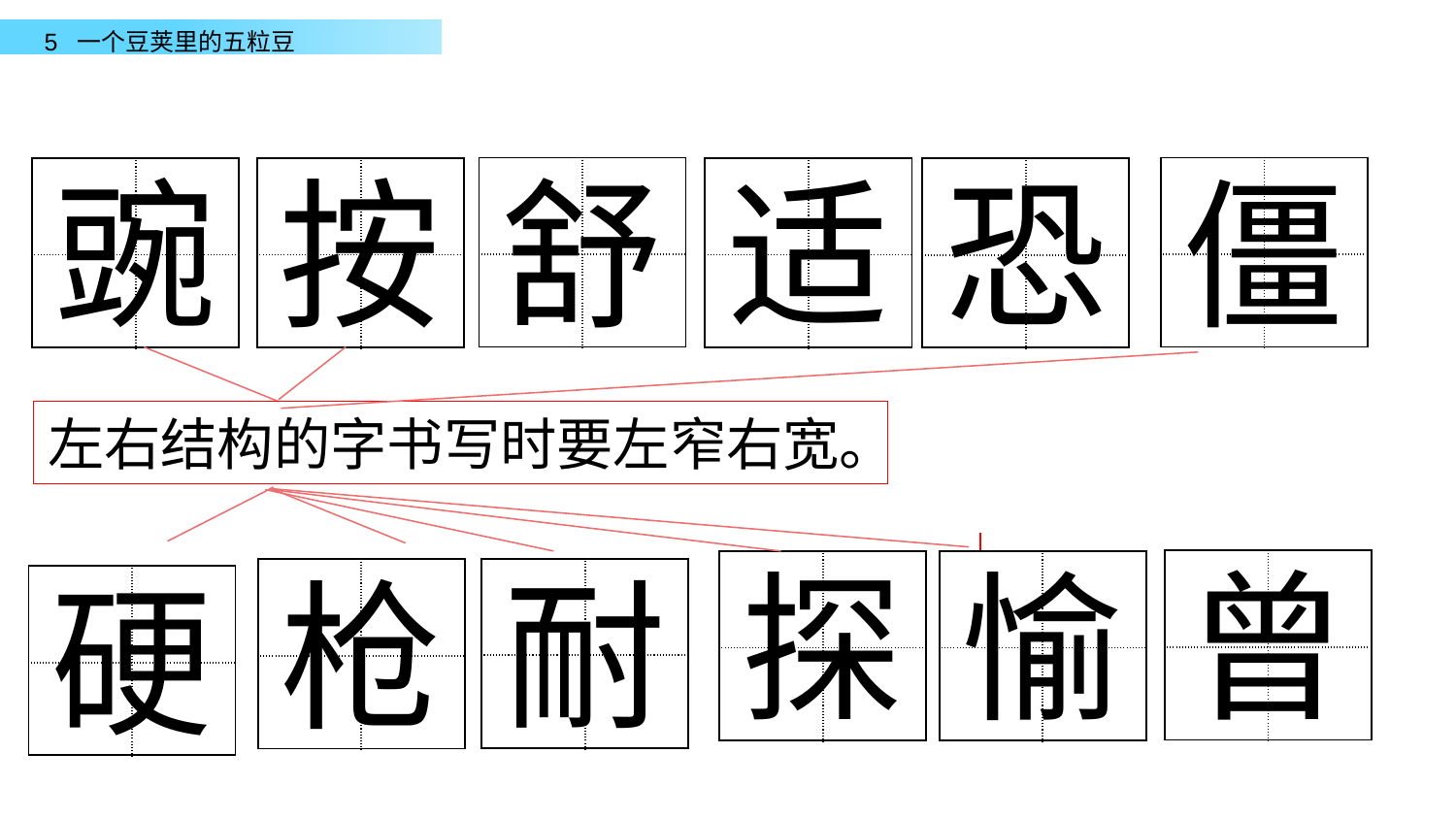

舒
僵
豌
按
适
恐
|  |  |
| --- | --- |
|  |  |
|  |  |
| --- | --- |
|  |  |
|  |  |
| --- | --- |
|  |  |
|  |  |
| --- | --- |
|  |  |
|  |  |
| --- | --- |
|  |  |
|  |  |
| --- | --- |
|  |  |
左右结构的字书写时要左窄右宽。
曾
探
愉
耐
枪
|  |  |
| --- | --- |
|  |  |
|  |  |
| --- | --- |
|  |  |
|  |  |
| --- | --- |
|  |  |
硬
|  |  |
| --- | --- |
|  |  |
|  |  |
| --- | --- |
|  |  |
|  |  |
| --- | --- |
|  |  |